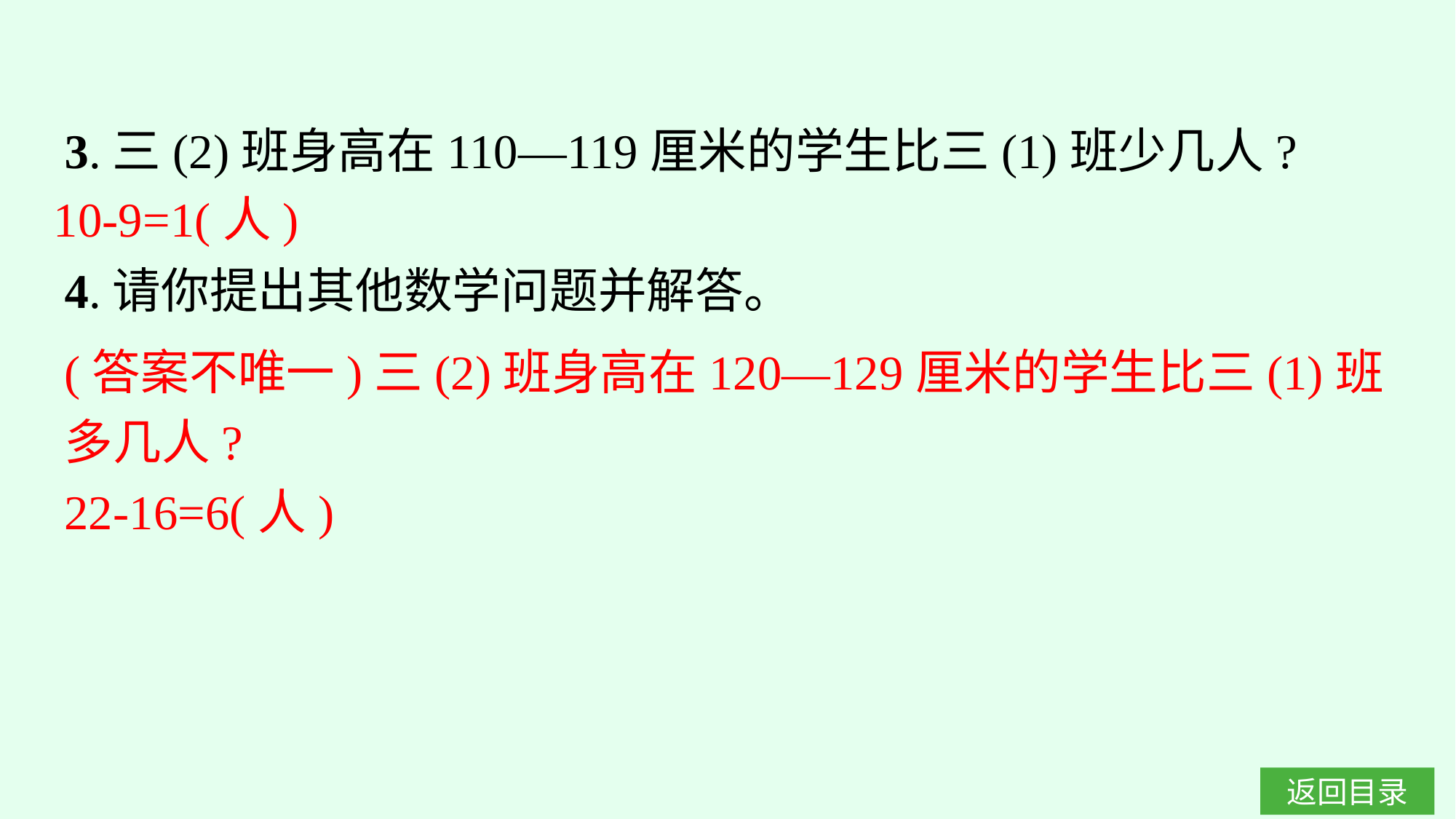

3.三(2)班身高在110—119厘米的学生比三(1)班少几人?

4.请你提出其他数学问题并解答。
10-9=1(人)
(答案不唯一)三(2)班身高在120—129厘米的学生比三(1)班多几人?
22-16=6(人)